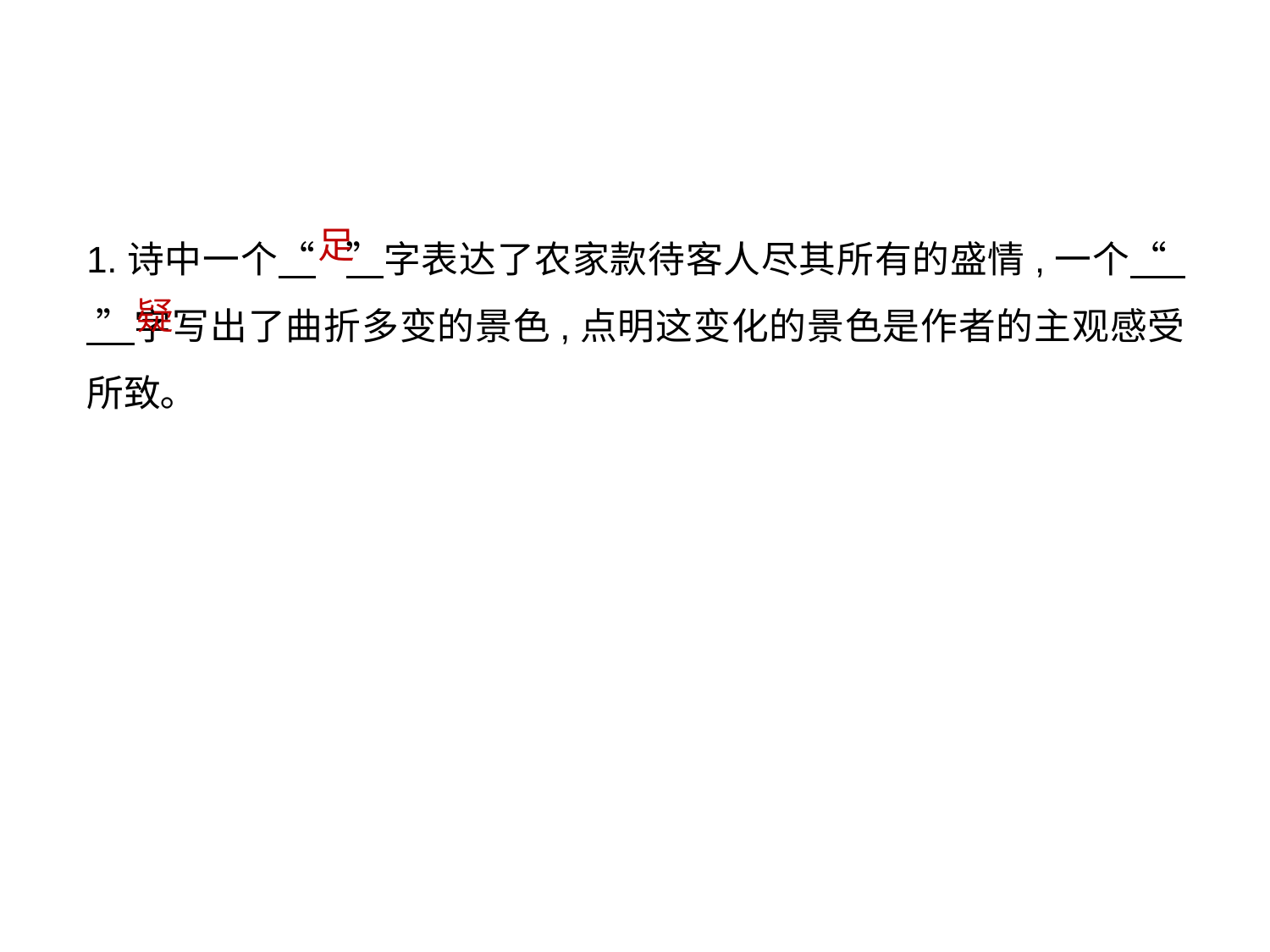

1.诗中一个“	”字表达了农家款待客人尽其所有的盛情,一个“    ”字写出了曲折多变的景色,点明这变化的景色是作者的主观感受所致｡
足
疑